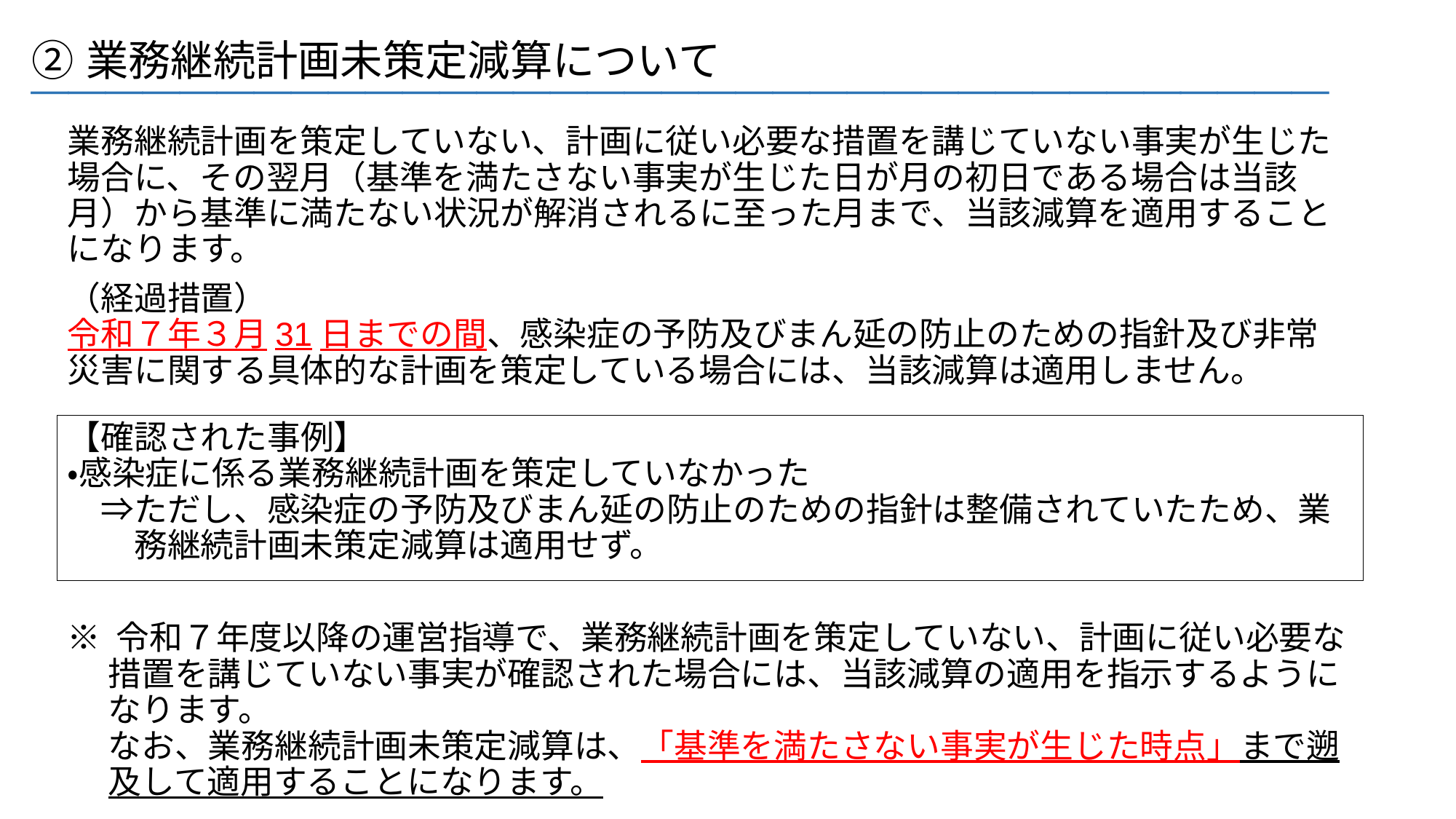

___________________________________
②業務継続計画未策定減算について
業務継続計画を策定していない、計画に従い必要な措置を講じていない事実が生じた場合に、その翌月（基準を満たさない事実が生じた日が月の初日である場合は当該月）から基準に満たない状況が解消されるに至った月まで、当該減算を適用することになります。

（経過措置）
令和７年３月31日までの間、感染症の予防及びまん延の防止のための指針及び非常災害に関する具体的な計画を策定している場合には、当該減算は適用しません。
【確認された事例】
・感染症に係る業務継続計画を策定していなかった
　⇒ただし、感染症の予防及びまん延の防止のための指針は整備されていたため、業
　　務継続計画未策定減算は適用せず。

※ 令和７年度以降の運営指導で、業務継続計画を策定していない、計画に従い必要な
　 措置を講じていない事実が確認された場合には、当該減算の適用を指示するように
　 なります。
　 なお、業務継続計画未策定減算は、「基準を満たさない事実が生じた時点」まで遡
　 及して適用することになります。